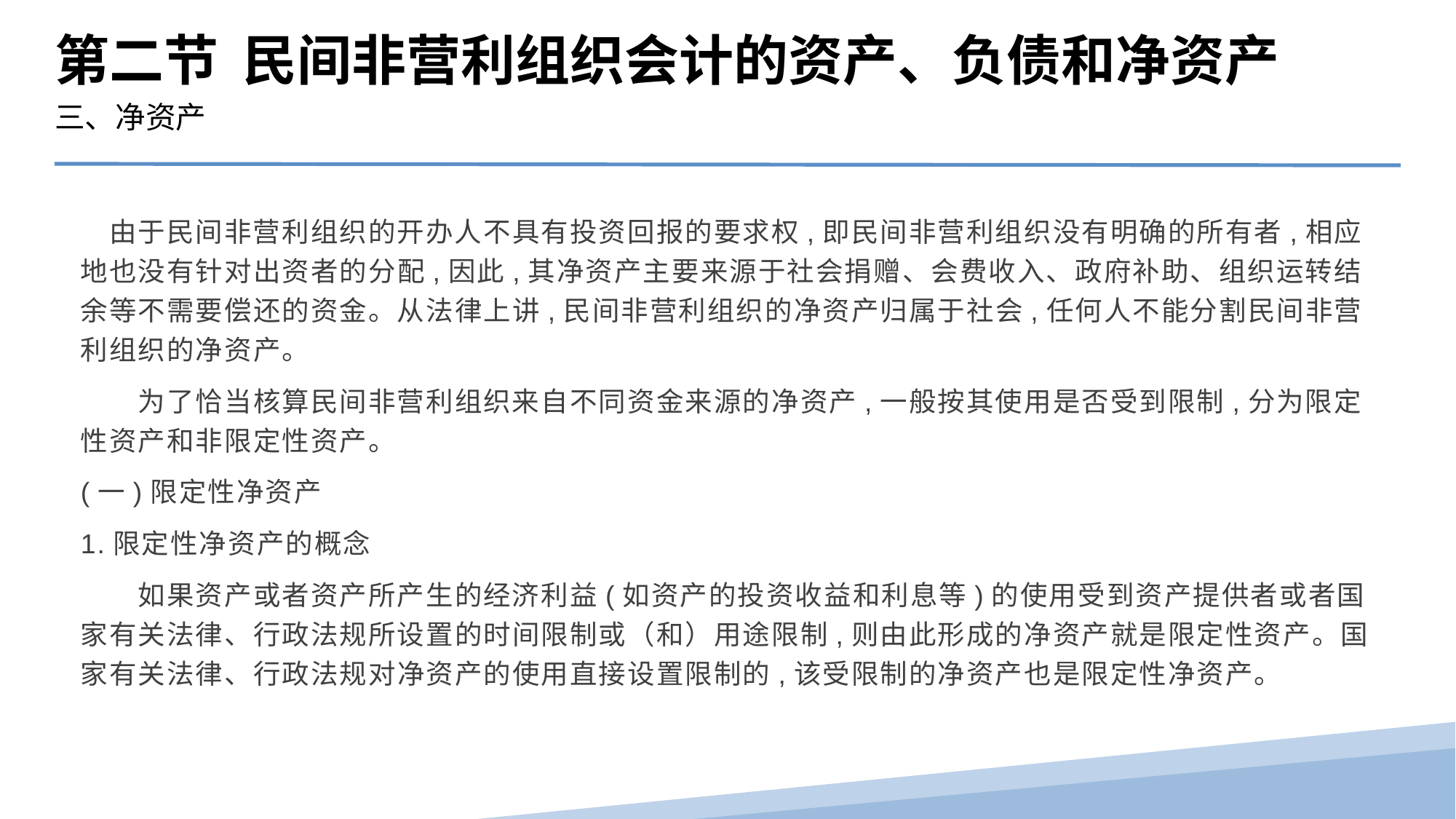

第二节  民间非营利组织会计的资产、负债和净资产
三、净资产
　由于民间非营利组织的开办人不具有投资回报的要求权,即民间非营利组织没有明确的所有者,相应地也没有针对出资者的分配,因此,其净资产主要来源于社会捐赠、会费收入、政府补助、组织运转结余等不需要偿还的资金。从法律上讲,民间非营利组织的净资产归属于社会,任何人不能分割民间非营利组织的净资产。
　　为了恰当核算民间非营利组织来自不同资金来源的净资产,一般按其使用是否受到限制,分为限定性资产和非限定性资产。
(一)限定性净资产
1.限定性净资产的概念
　　如果资产或者资产所产生的经济利益(如资产的投资收益和利息等)的使用受到资产提供者或者国家有关法律、行政法规所设置的时间限制或（和）用途限制,则由此形成的净资产就是限定性资产。国家有关法律、行政法规对净资产的使用直接设置限制的,该受限制的净资产也是限定性净资产。